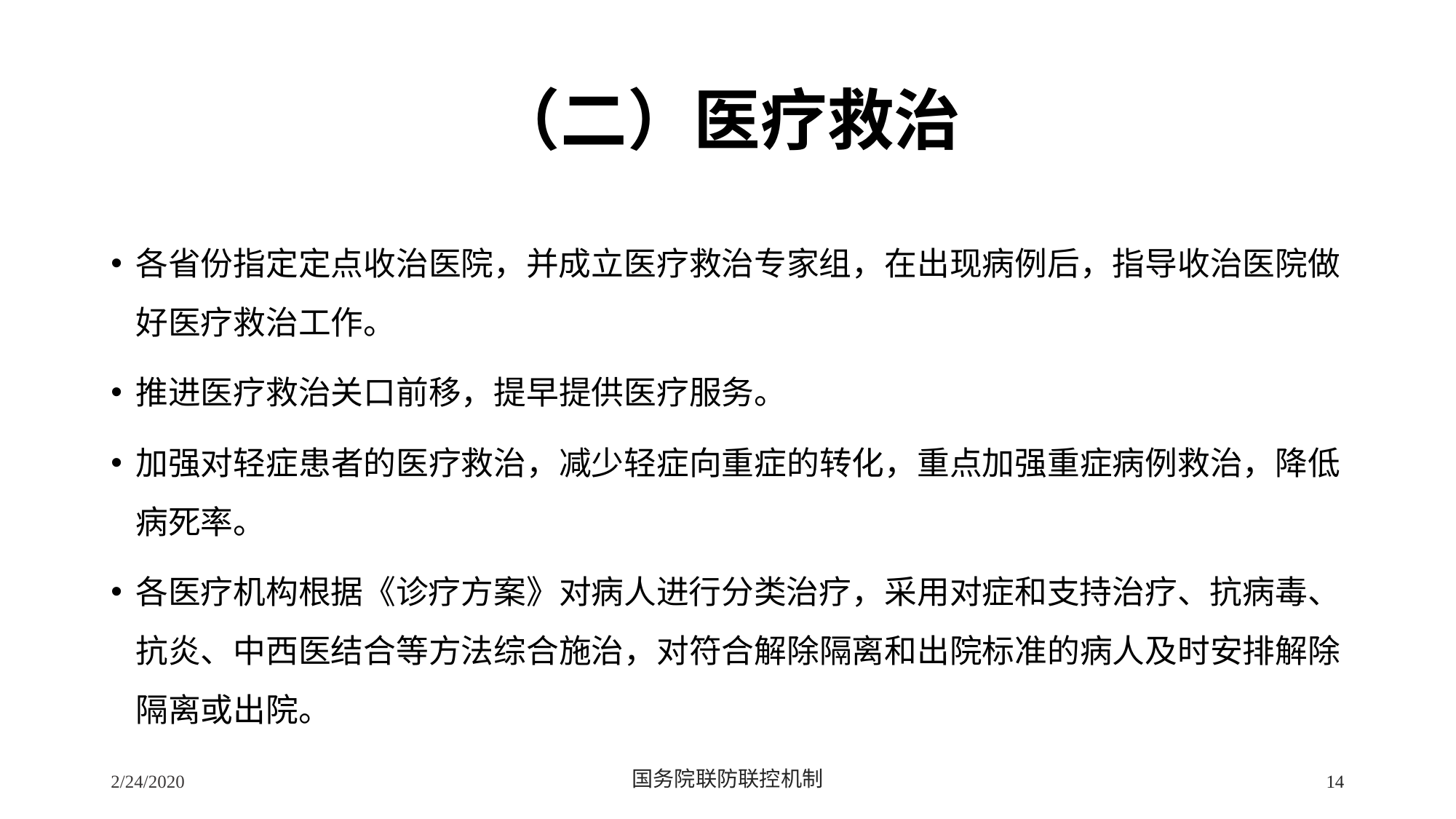

# （二）医疗救治
各省份指定定点收治医院，并成立医疗救治专家组，在出现病例后，指导收治医院做好医疗救治工作。
推进医疗救治关口前移，提早提供医疗服务。
加强对轻症患者的医疗救治，减少轻症向重症的转化，重点加强重症病例救治，降低病死率。
各医疗机构根据《诊疗方案》对病人进行分类治疗，采用对症和支持治疗、抗病毒、抗炎、中西医结合等方法综合施治，对符合解除隔离和出院标准的病人及时安排解除隔离或出院。
2/24/2020
国务院联防联控机制
14